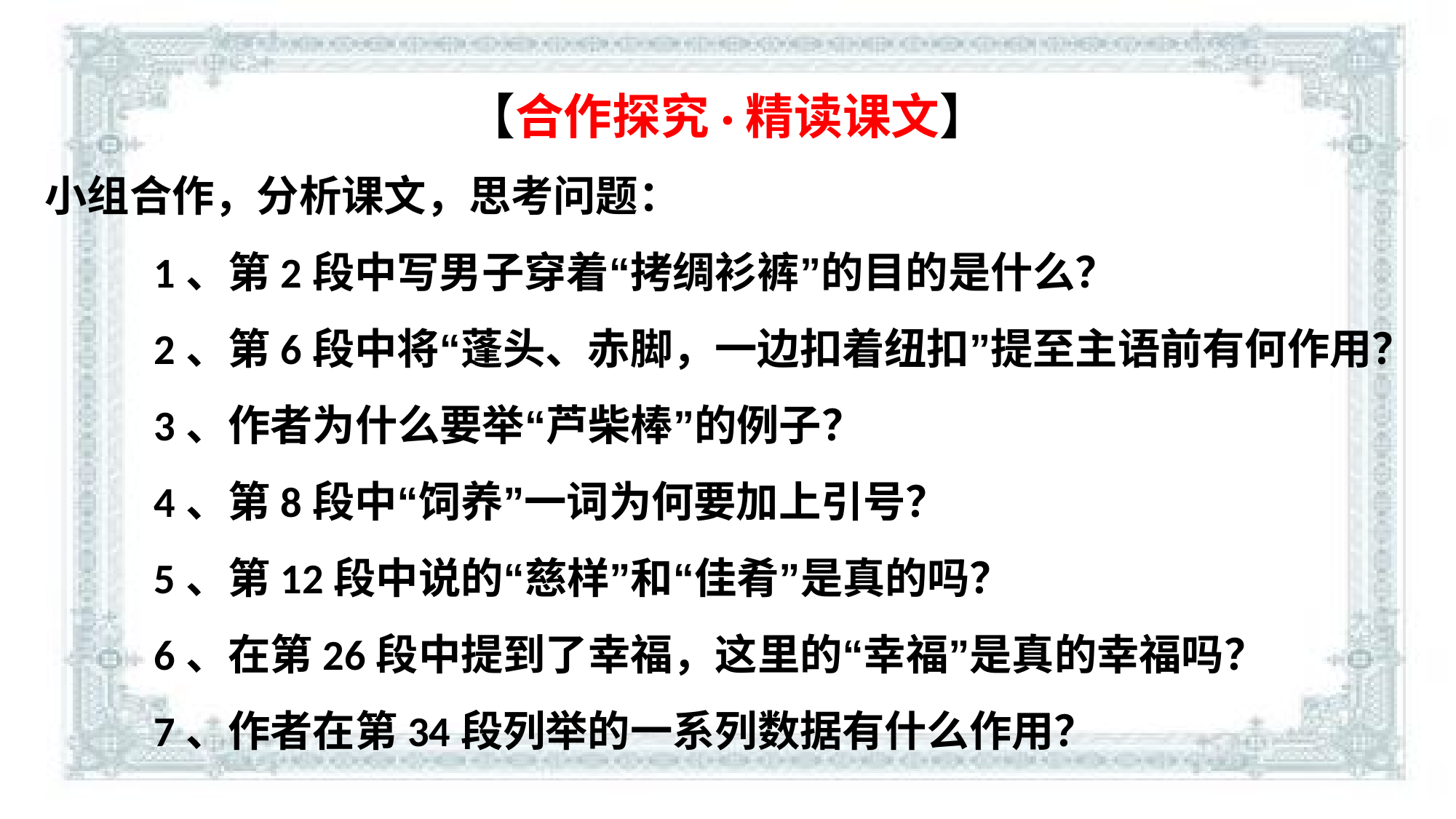

【合作探究·精读课文】
小组合作，分析课文，思考问题：
	1、第2段中写男子穿着“拷绸衫裤”的目的是什么？
	2、第6段中将“蓬头、赤脚，一边扣着纽扣”提至主语前有何作用？
	3、作者为什么要举“芦柴棒”的例子？
	4、第8段中“饲养”一词为何要加上引号？
	5、第12段中说的“慈样”和“佳肴”是真的吗？
	6、在第26段中提到了幸福，这里的“幸福”是真的幸福吗？
	7、作者在第34段列举的一系列数据有什么作用？